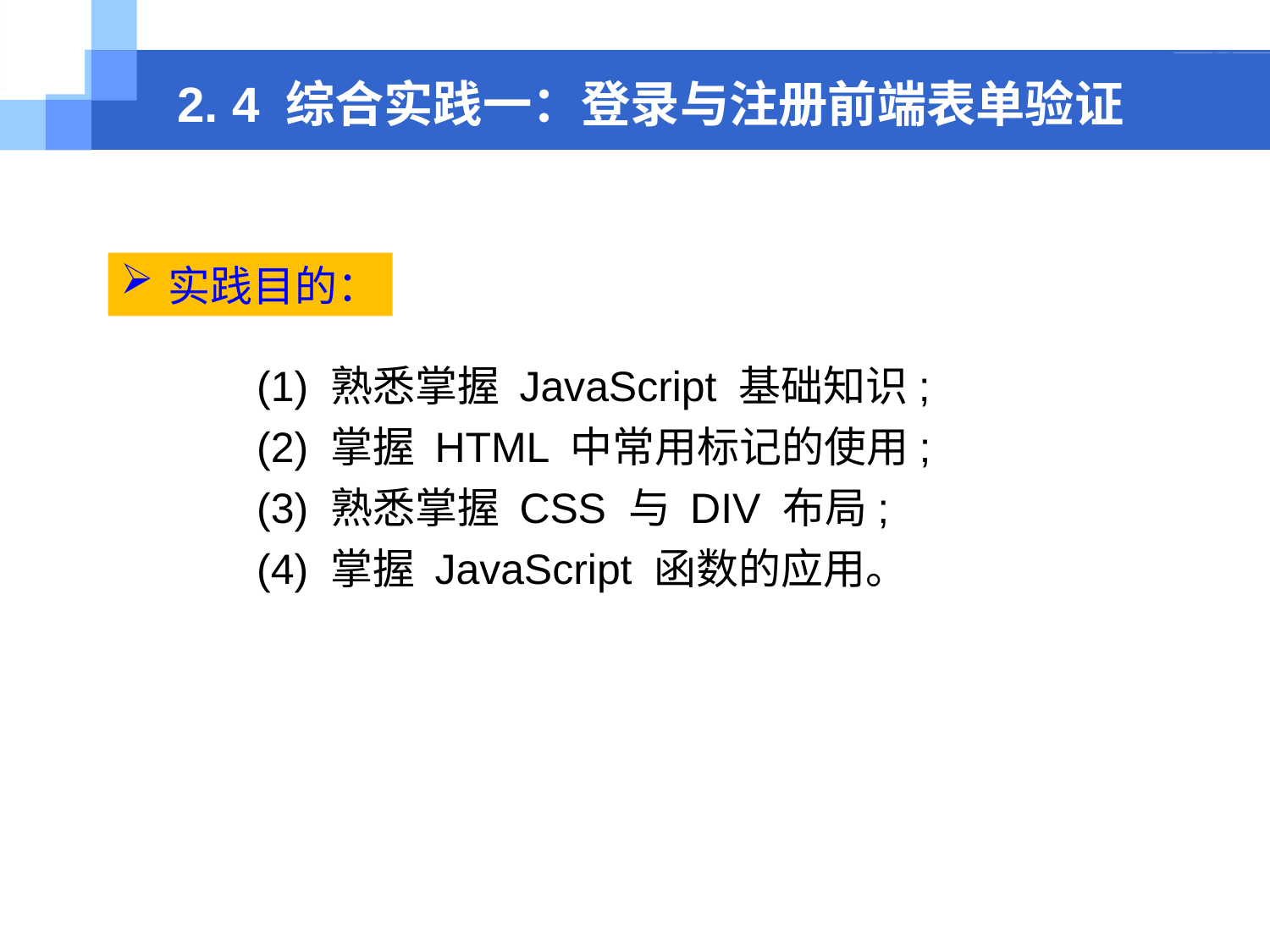

2. 4 综合实践一：登录与注册前端表单验证
实践目的：
(1) 熟悉掌握 JavaScript 基础知识;
(2) 掌握 HTML 中常用标记的使用;
(3) 熟悉掌握 CSS 与 DIV 布局;
(4) 掌握 JavaScript 函数的应用。